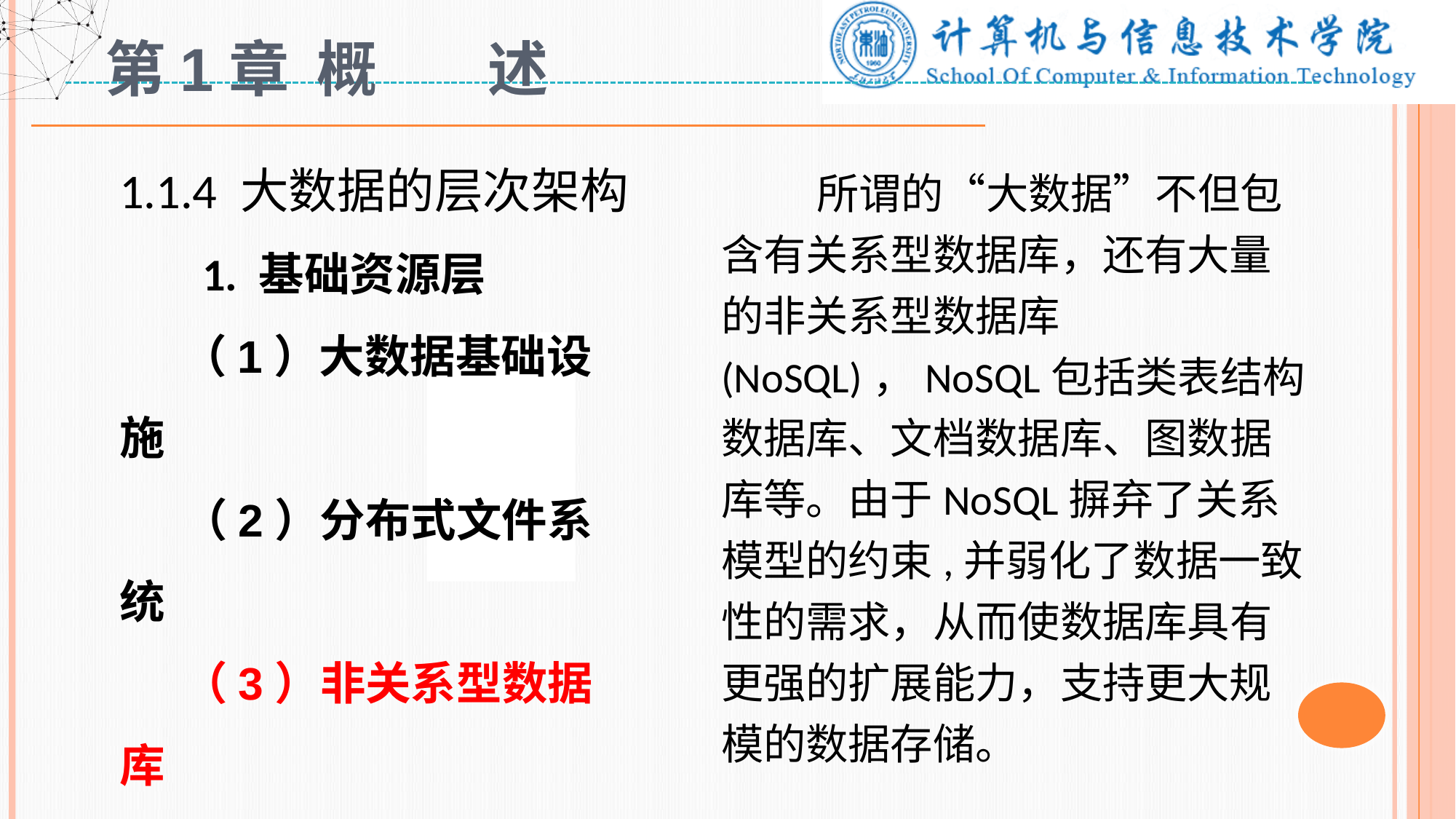

# 第1章  概        述
1.1.4 大数据的层次架构
        1. 基础资源层
     （1）大数据基础设施
     （2）分布式文件系统
     （3）非关系型数据库
     （4）数据资源管理

         所谓的“大数据”不但包含有关系型数据库，还有大量的非关系型数据库(NoSQL)，NoSQL包括类表结构数据库、文档数据库、图数据库等。由于NoSQL摒弃了关系模型的约束,并弱化了数据一致性的需求，从而使数据库具有更强的扩展能力，支持更大规模的数据存储。